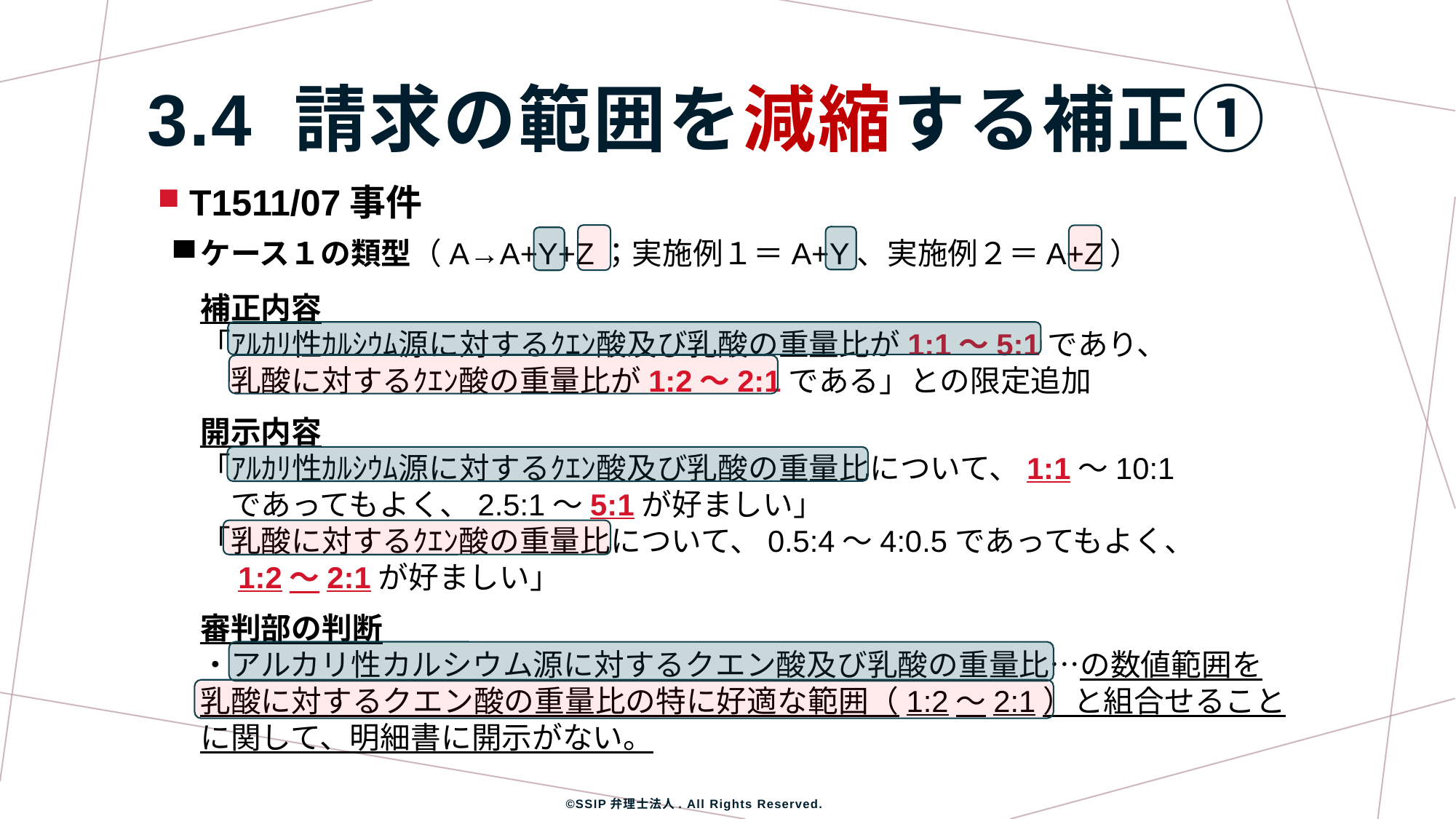

3.4 請求の範囲を減縮する補正➀
T1511/07事件

ケース１の類型（A→A+Y+Z；実施例１＝A+Y、実施例２＝A+Z）

補正内容
「ｱﾙｶﾘ性ｶﾙｼｳﾑ源に対するｸｴﾝ酸及び乳酸の重量比が1:1～5:1であり、
　乳酸に対するｸｴﾝ酸の重量比が1:2～2:1である」との限定追加
開示内容
「ｱﾙｶﾘ性ｶﾙｼｳﾑ源に対するｸｴﾝ酸及び乳酸の重量比について、1:1～10:1
　であってもよく、2.5:1～5:1が好ましい」
「乳酸に対するｸｴﾝ酸の重量比について、0.5:4～4:0.5であってもよく、
　1:2～2:1が好ましい」

審判部の判断
・アルカリ性カルシウム源に対するクエン酸及び乳酸の重量比…の数値範囲を
乳酸に対するクエン酸の重量比の特に好適な範囲（1:2～2:1）と組合せること
に関して、明細書に開示がない。

©SSIP弁理士法人. All Rights Reserved.